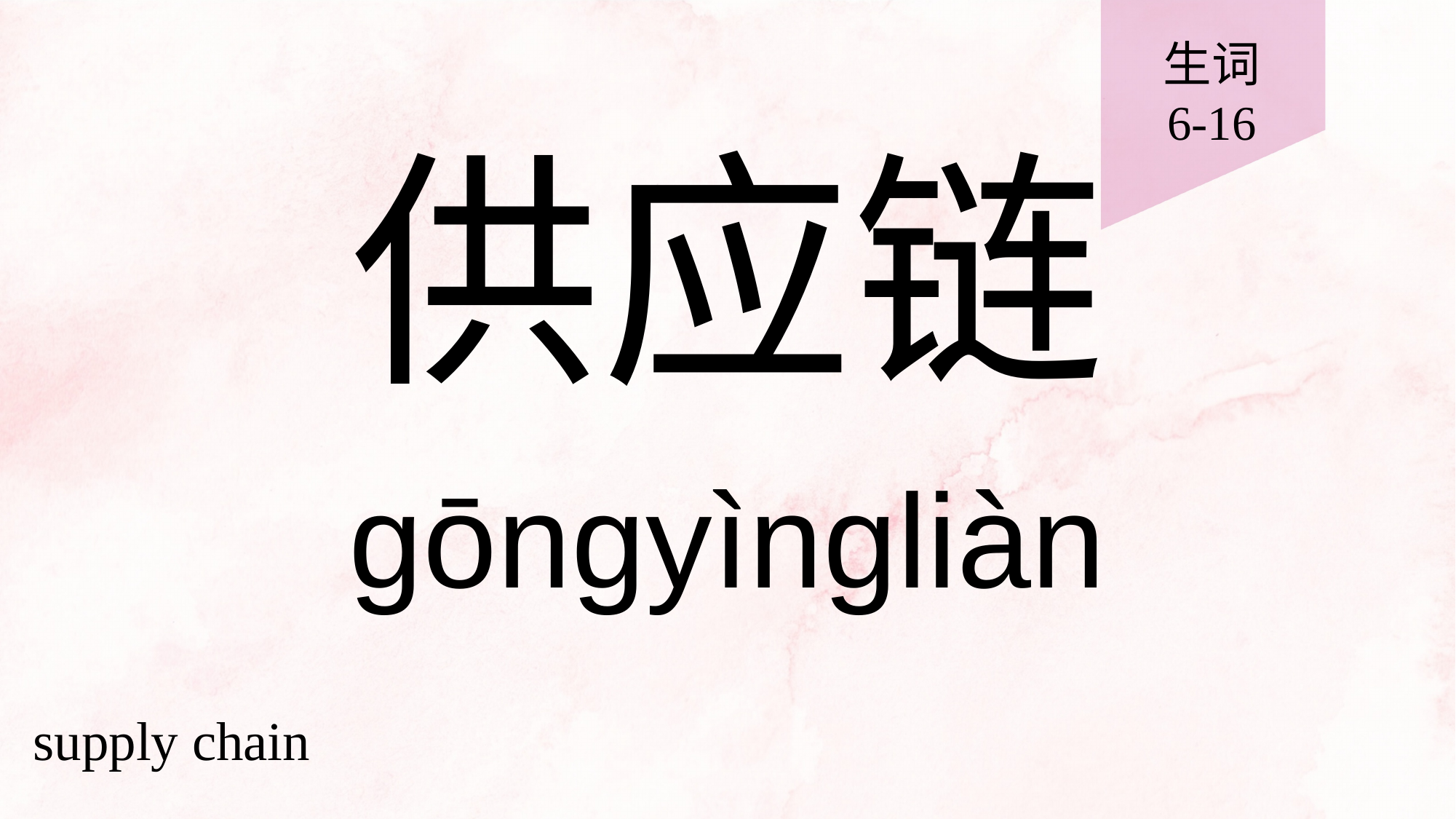

生词
6-16
# 供应链
gōngyìngliàn
supply chain